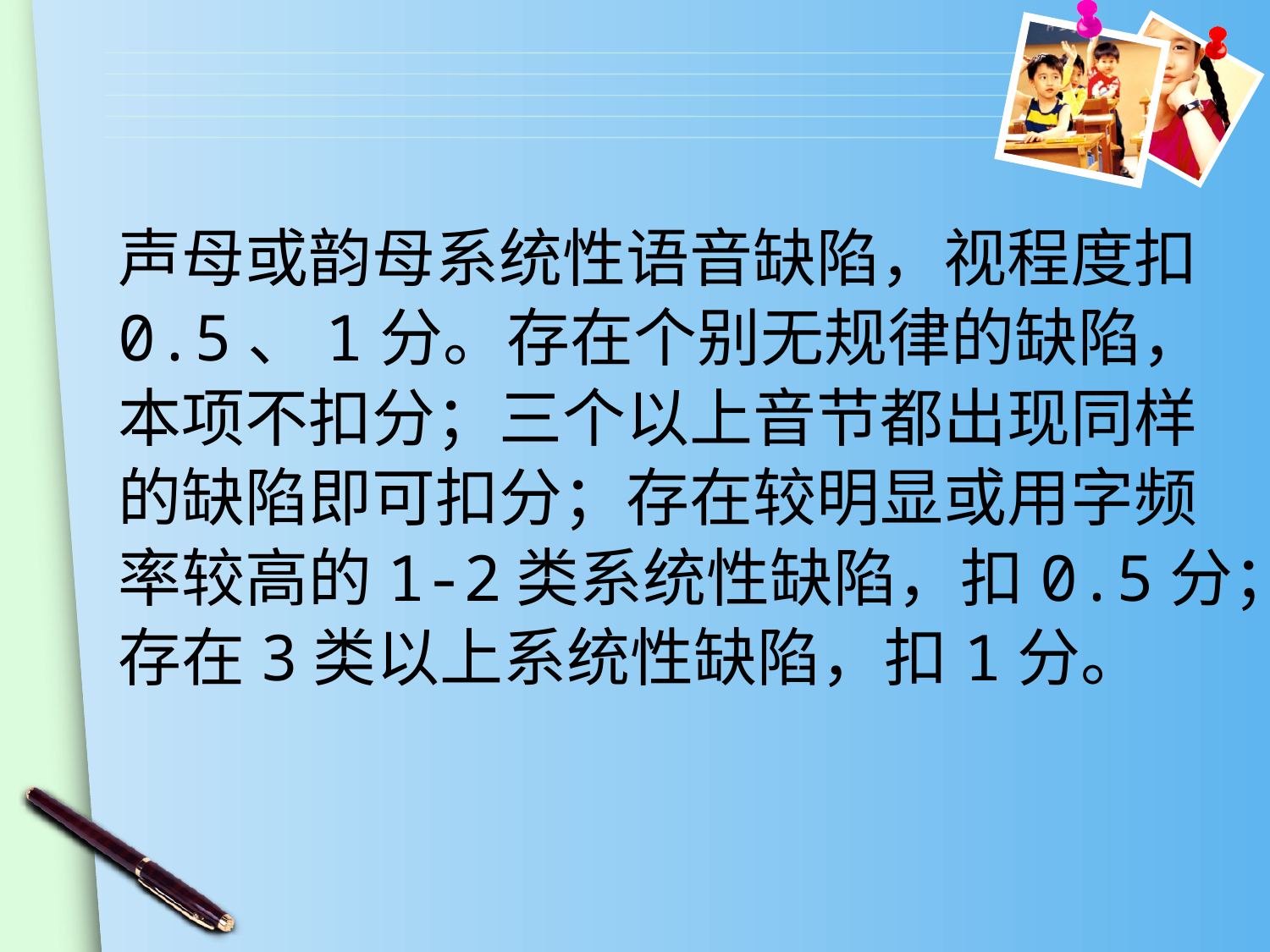

声母或韵母系统性语音缺陷，视程度扣0.5、1分。存在个别无规律的缺陷，本项不扣分；三个以上音节都出现同样的缺陷即可扣分；存在较明显或用字频率较高的1-2类系统性缺陷，扣0.5分；存在3类以上系统性缺陷，扣1分。